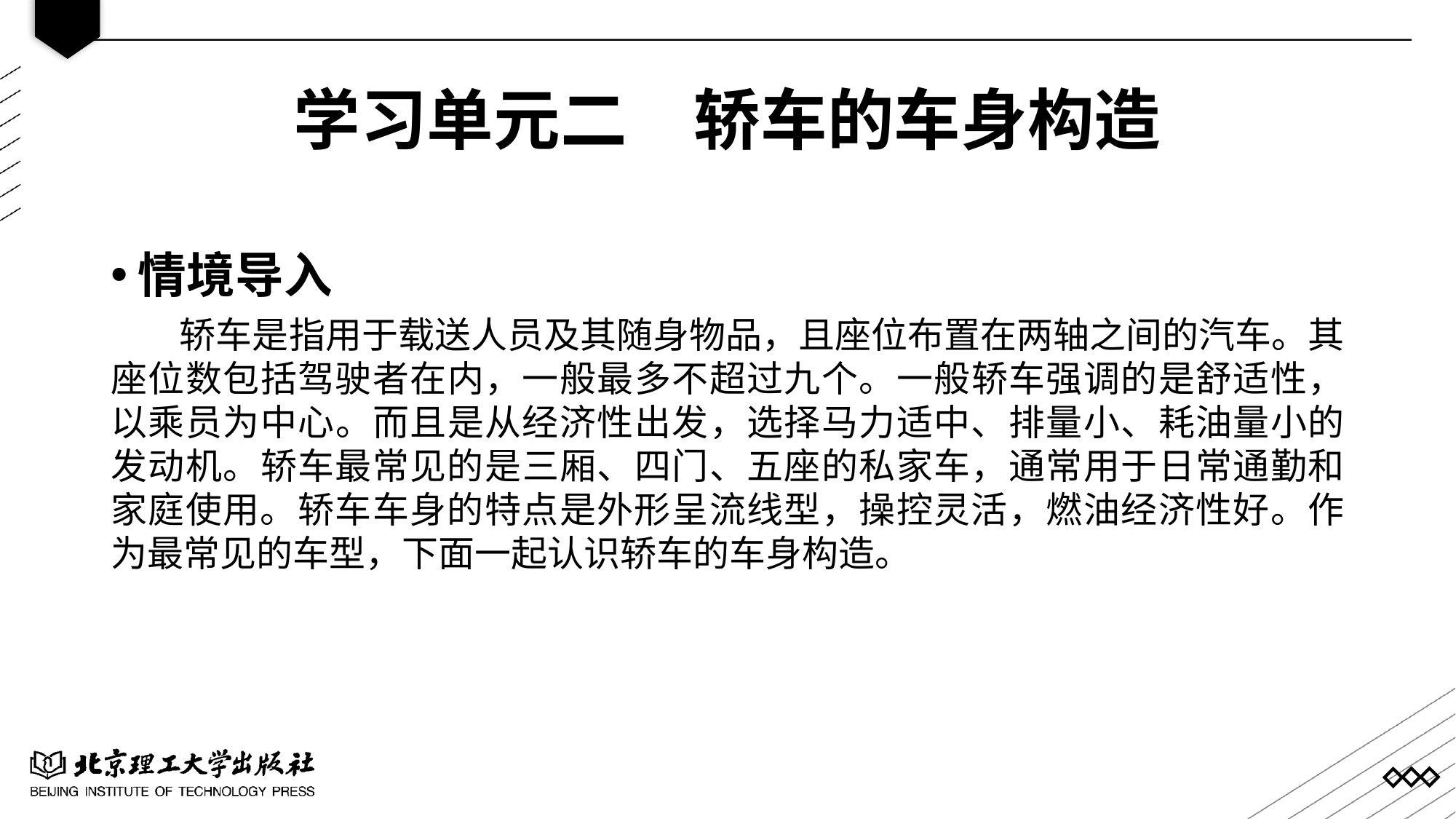

学习单元二　轿车的车身构造
情境导入
轿车是指用于载送人员及其随身物品，且座位布置在两轴之间的汽车。其座位数包括驾驶者在内，一般最多不超过九个。一般轿车强调的是舒适性，以乘员为中心。而且是从经济性出发，选择马力适中、排量小、耗油量小的发动机。轿车最常见的是三厢、四门、五座的私家车，通常用于日常通勤和家庭使用。轿车车身的特点是外形呈流线型，操控灵活，燃油经济性好。作为最常见的车型，下面一起认识轿车的车身构造。